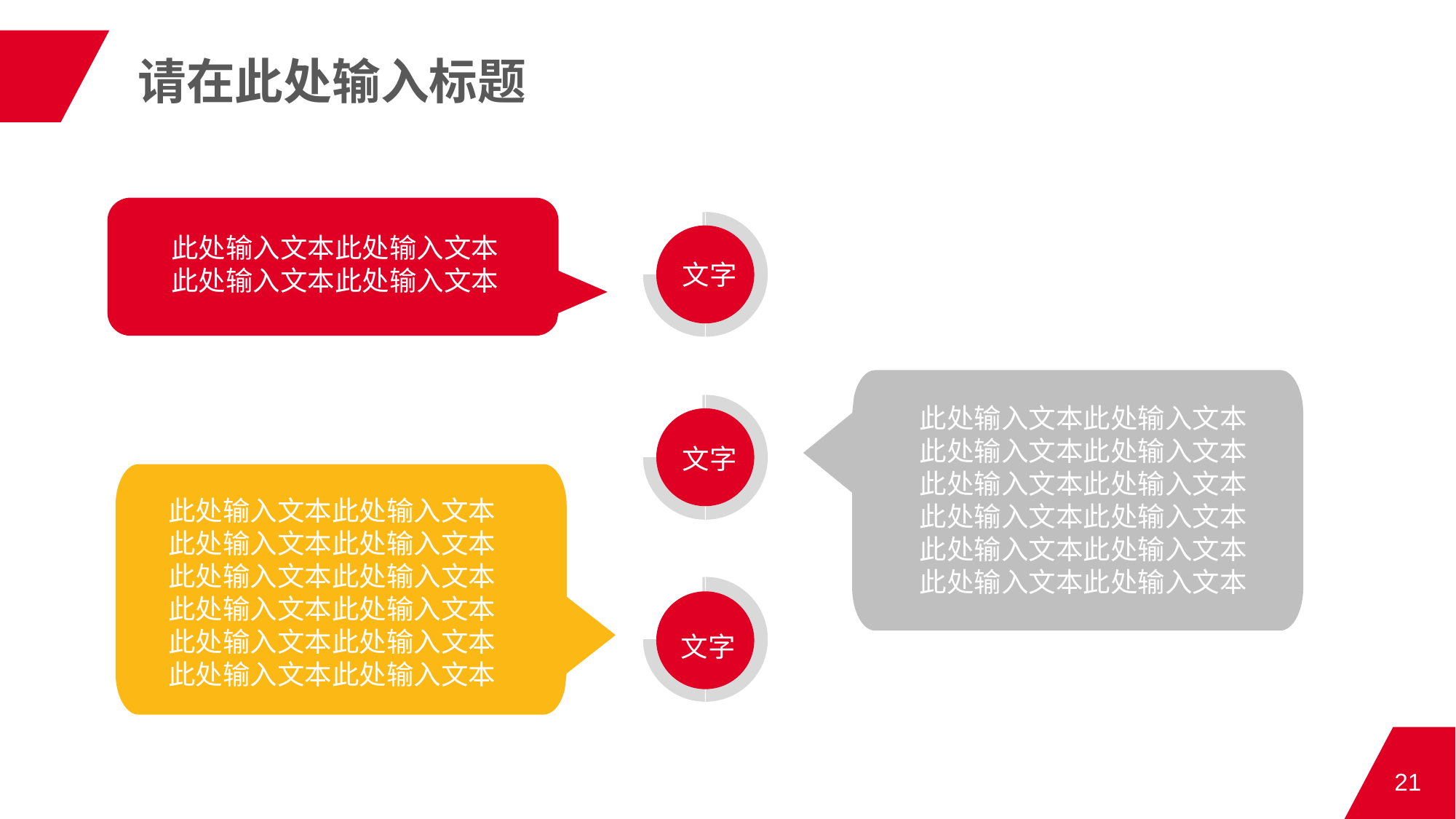

请在此处输入标题

此处输入文本此处输入文本此处输入文本此处输入文本

文字

此处输入文本此处输入文本此处输入文本此处输入文本此处输入文本此处输入文本此处输入文本此处输入文本此处输入文本此处输入文本此处输入文本此处输入文本

文字
此处输入文本此处输入文本此处输入文本此处输入文本此处输入文本此处输入文本此处输入文本此处输入文本此处输入文本此处输入文本此处输入文本此处输入文本

文字
21